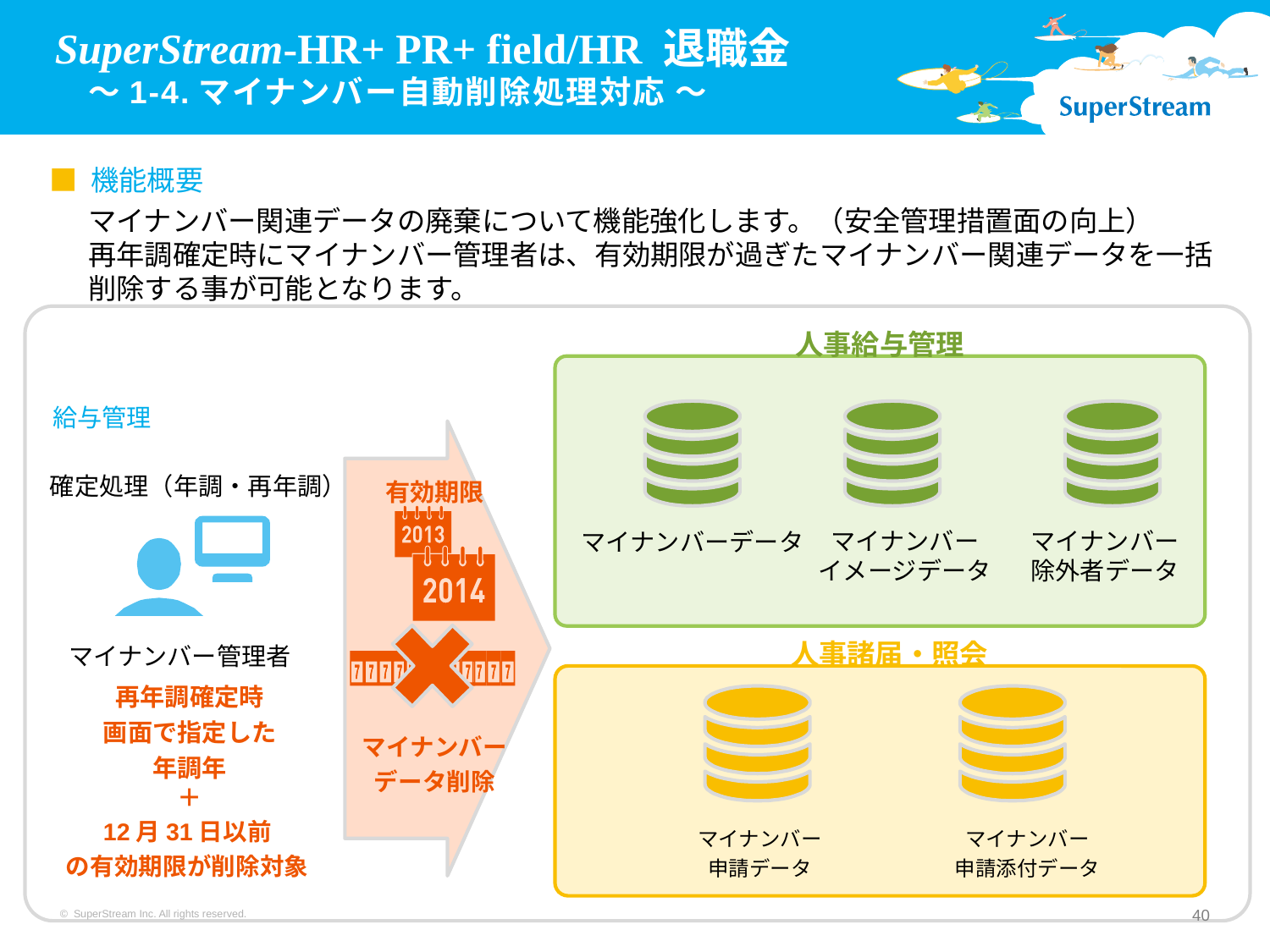

SuperStream-HR+ PR+ field/HR 退職金
　～1-4.マイナンバー自動削除処理対応 ～
■ 機能概要
マイナンバー関連データの廃棄について機能強化します。（安全管理措置面の向上）
再年調確定時にマイナンバー管理者は、有効期限が過ぎたマイナンバー関連データを一括
削除する事が可能となります。

人事給与管理

給与管理

確定処理（年調・再年調）
有効期限

マイナンバーデータ
マイナンバー
イメージデータ
マイナンバー
除外者データ

マイナンバー管理者
人事諸届・照会

再年調確定時
画面で指定した
年調年

マイナンバー
データ削除
＋
12月31日以前
の有効期限が削除対象
マイナンバー
申請データ
マイナンバー
申請添付データ
©  SuperStream Inc. All rights reserved.
40